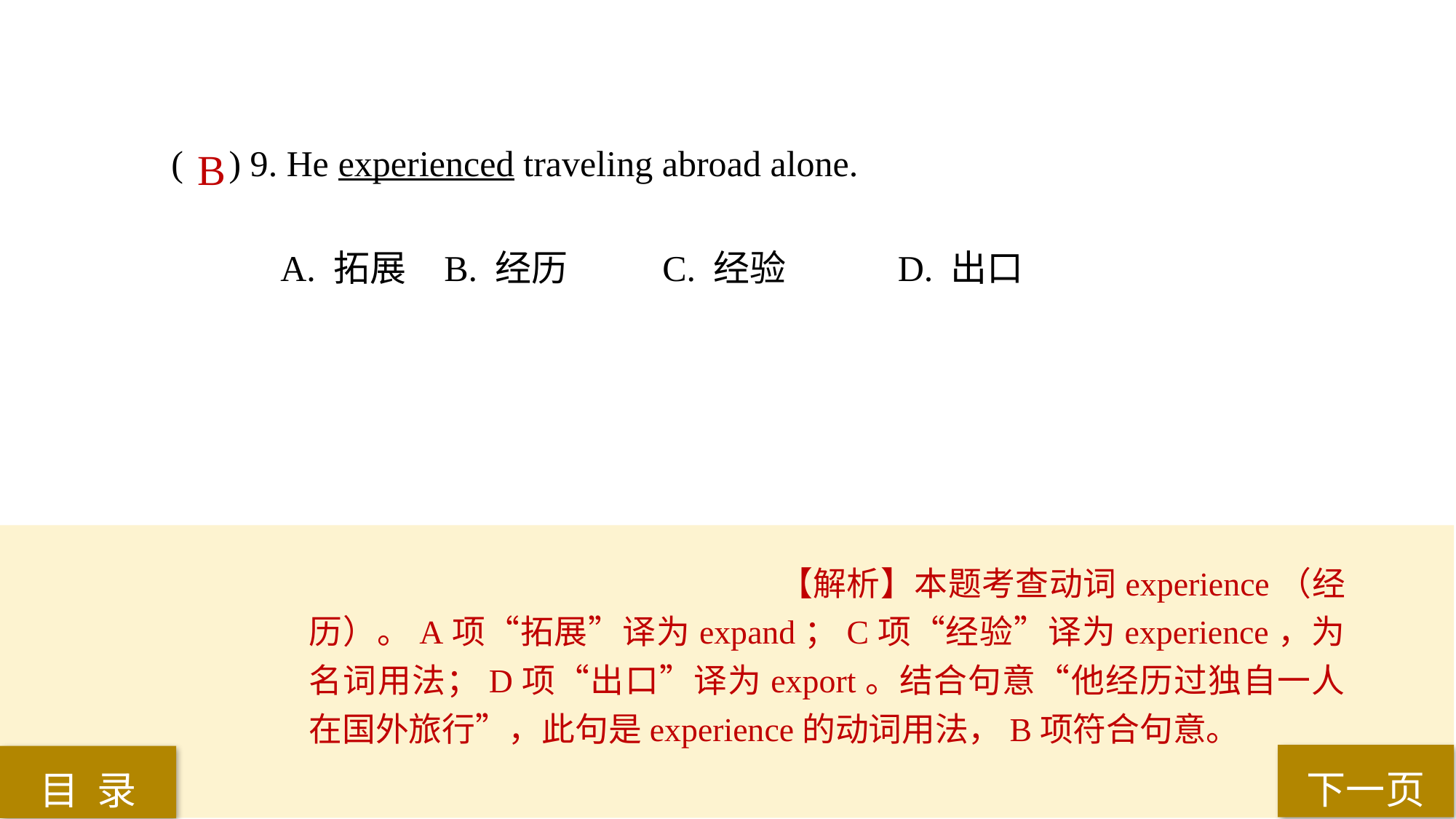

(     ) 9. He experienced traveling abroad alone.

A. 拓展 	B. 经历 	C. 经验	 D. 出口
B
【解析】本题考查动词experience（经历）。A项“拓展”译为expand；C项“经验”译为experience，为名词用法；D项“出口”译为export。结合句意“他经历过独自一人在国外旅行”，此句是experience的动词用法，B项符合句意。